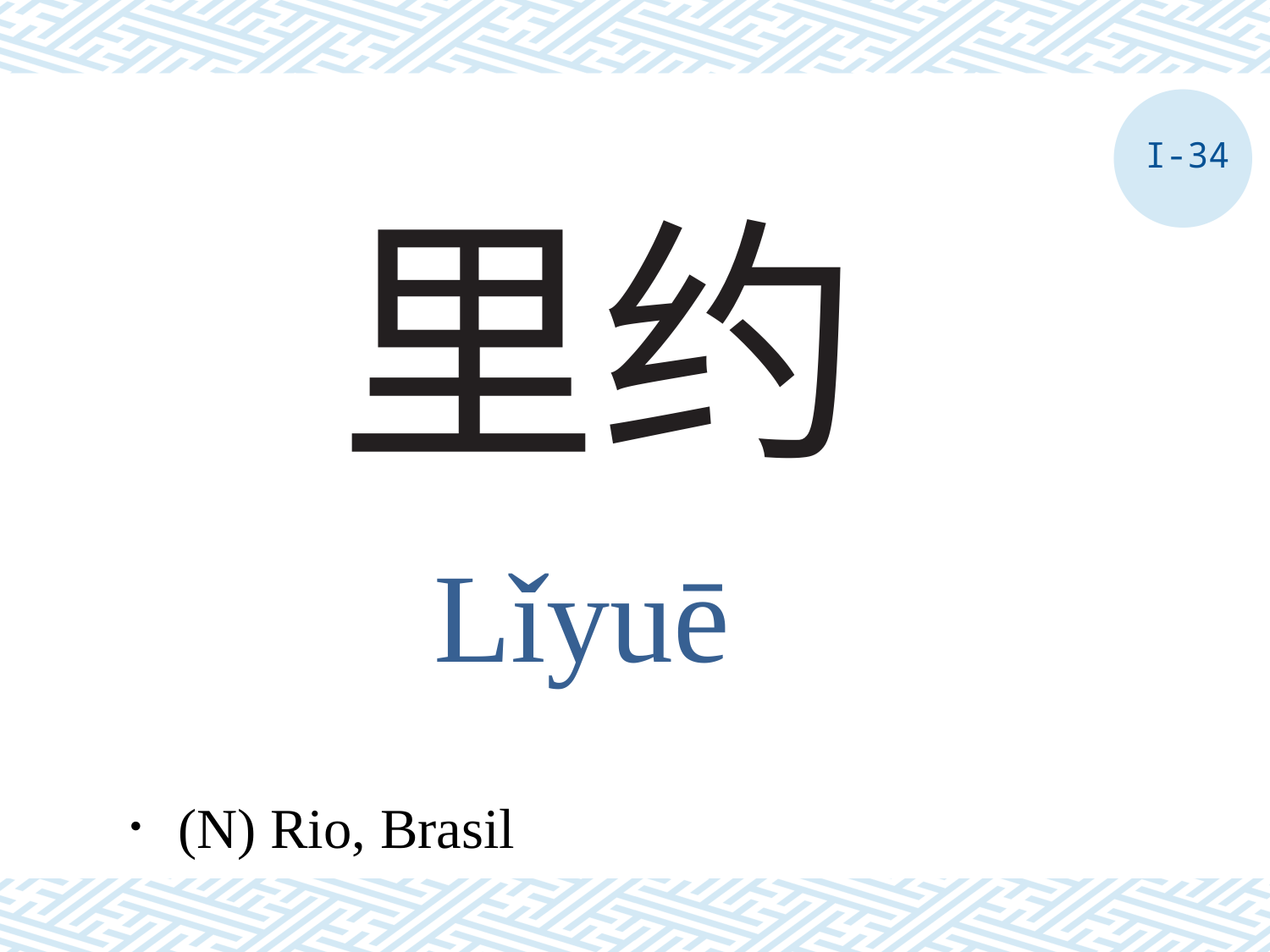

I-34

# 里约
Lǐyuē
．(N) Rio, Brasil